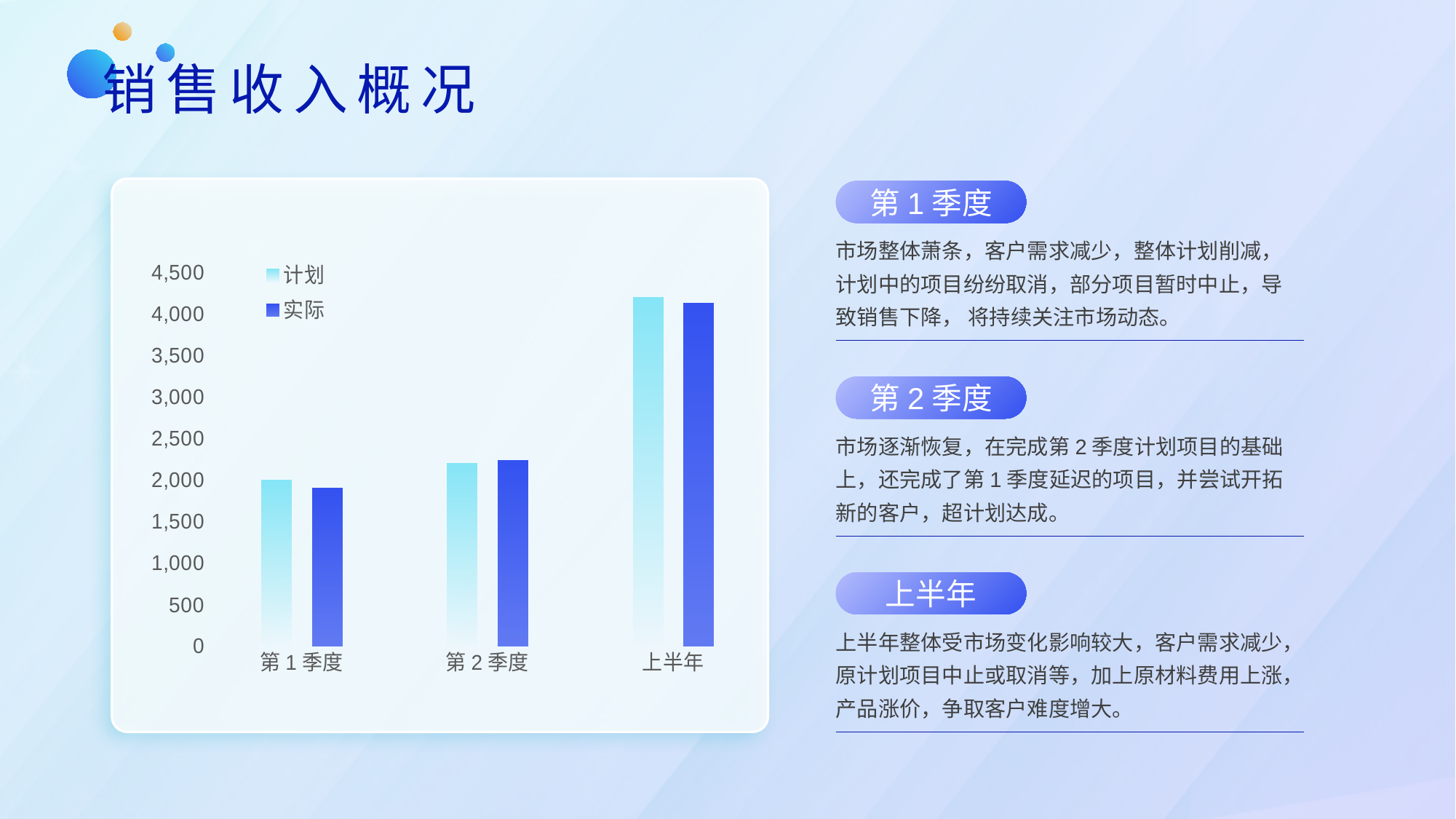

# 销售收入概况

第1季度

### Chart

| Category | 计划 | 实际 |
|---|---|---|
| 第1季度 | 2000.0 | 1900.0 |
| 第2季度 | 2200.0 | 2235.0 |
| 上半年 | 4200.0 | 4135.0 |
市场整体萧条，客户需求减少，整体计划削减，计划中的项目纷纷取消，部分项目暂时中止，导致销售下降， 将持续关注市场动态。
第2季度
市场逐渐恢复，在完成第2季度计划项目的基础上，还完成了第1季度延迟的项目，并尝试开拓新的客户，超计划达成。
上半年
上半年整体受市场变化影响较大，客户需求减少，原计划项目中止或取消等，加上原材料费用上涨，产品涨价，争取客户难度增大。